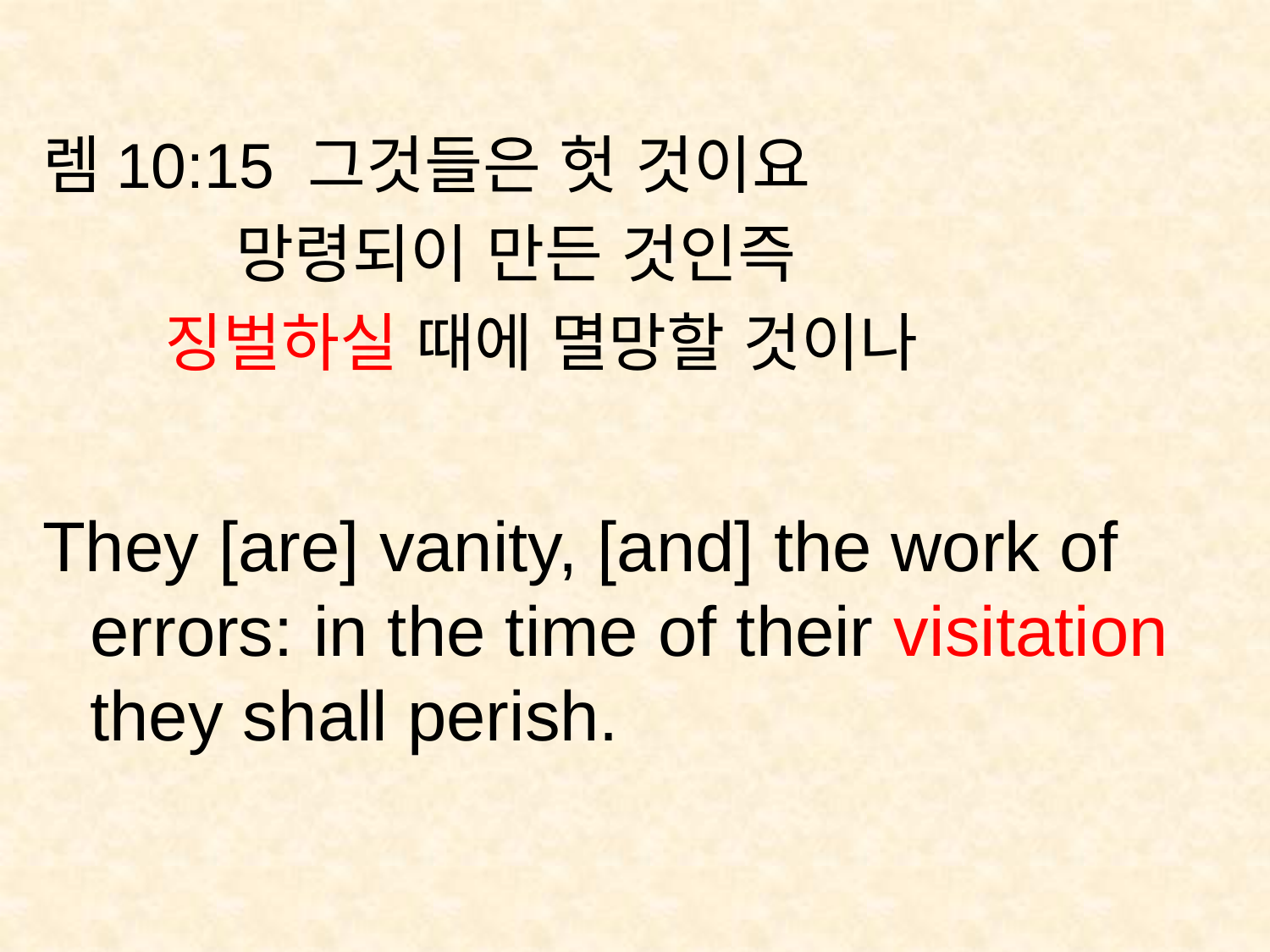

렘10:15 그것들은 헛 것이요
          망령되이 만든 것인즉
      징벌하실 때에 멸망할 것이나

They [are] vanity, [and] the work of errors: in the time of their visitation they shall perish.

#